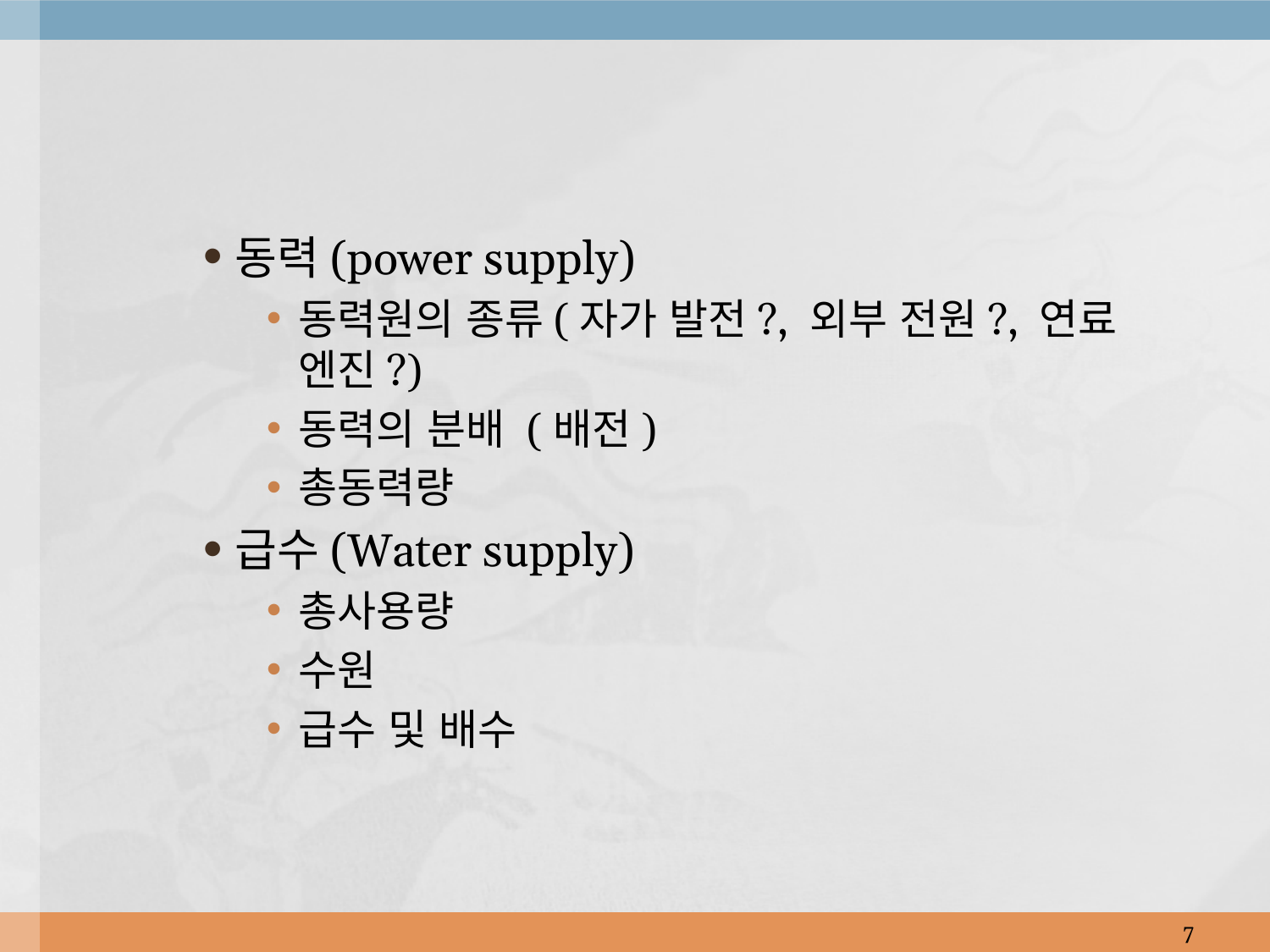

동력(power supply)
동력원의 종류(자가 발전?, 외부 전원?, 연료 엔진?)
동력의 분배 (배전)
총동력량
급수(Water supply)
총사용량
수원
급수 및 배수
7